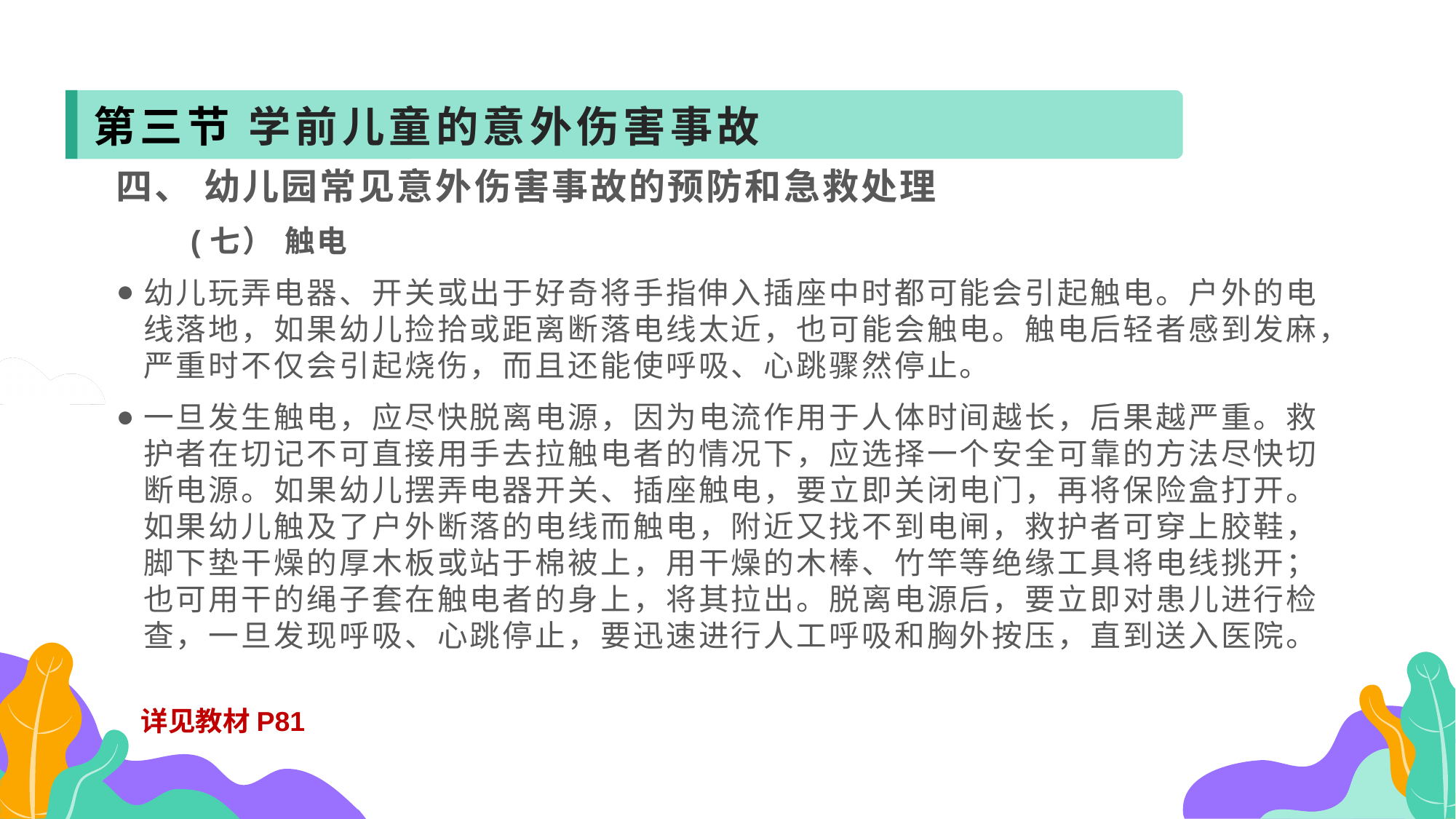

第三节 学前儿童的意外伤害事故
四、 幼儿园常见意外伤害事故的预防和急救处理
       (七） 触电
幼儿玩弄电器、开关或出于好奇将手指伸入插座中时都可能会引起触电。户外的电线落地，如果幼儿捡拾或距离断落电线太近，也可能会触电。触电后轻者感到发麻，严重时不仅会引起烧伤，而且还能使呼吸、心跳骤然停止。
一旦发生触电，应尽快脱离电源，因为电流作用于人体时间越长，后果越严重。救护者在切记不可直接用手去拉触电者的情况下，应选择一个安全可靠的方法尽快切断电源。如果幼儿摆弄电器开关、插座触电，要立即关闭电门，再将保险盒打开。如果幼儿触及了户外断落的电线而触电，附近又找不到电闸，救护者可穿上胶鞋，脚下垫干燥的厚木板或站于棉被上，用干燥的木棒、竹竿等绝缘工具将电线挑开；也可用干的绳子套在触电者的身上，将其拉出。脱离电源后，要立即对患儿进行检查，一旦发现呼吸、心跳停止，要迅速进行人工呼吸和胸外按压，直到送入医院。
详见教材P81